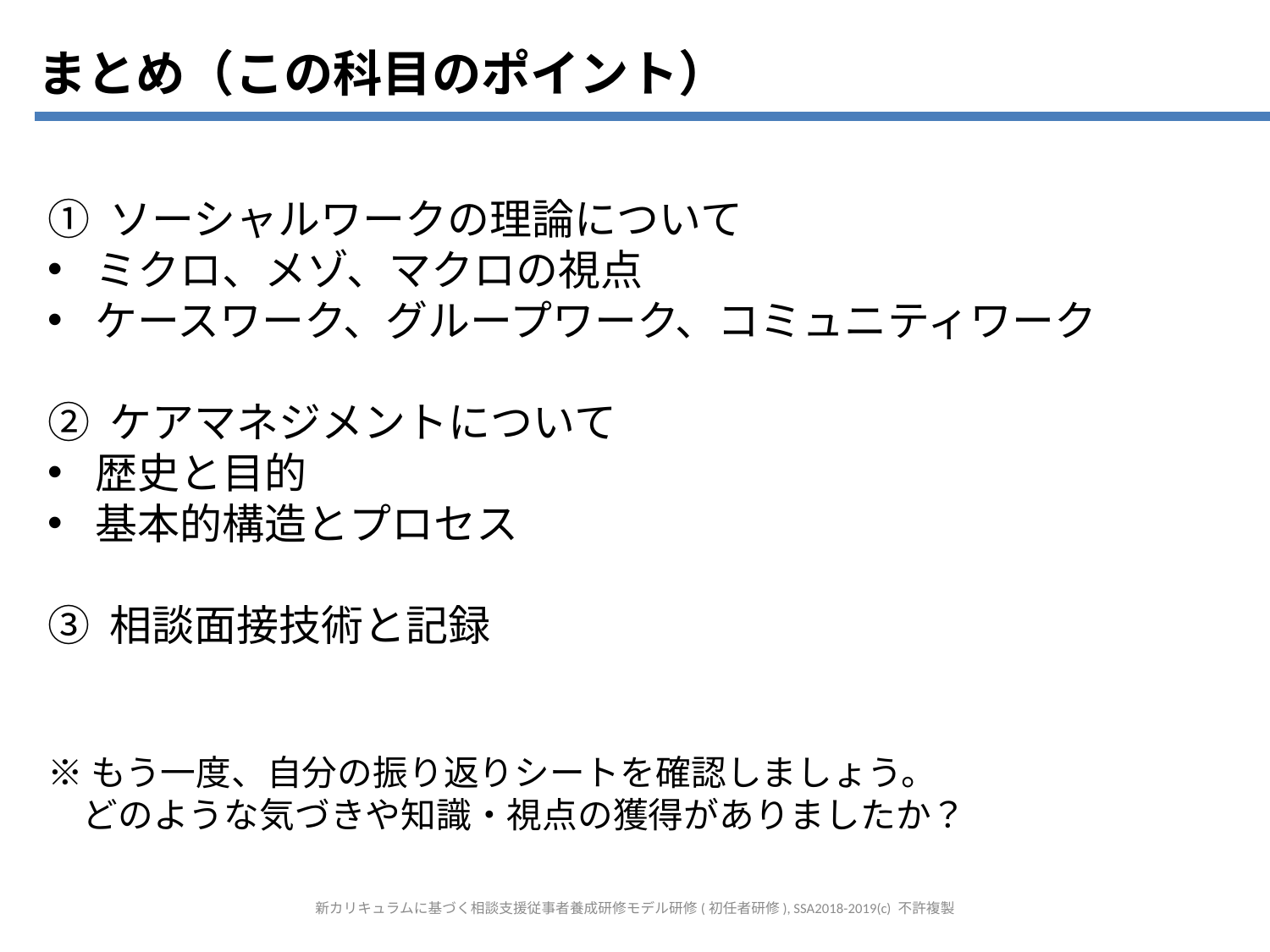

まとめ（この科目のポイント）
① ソーシャルワークの理論について
ミクロ、メゾ、マクロの視点
ケースワーク、グループワーク、コミュニティワーク

② ケアマネジメントについて
歴史と目的
基本的構造とプロセス

③ 相談面接技術と記録

※もう一度、自分の振り返りシートを確認しましょう。
　どのような気づきや知識・視点の獲得がありましたか？
新カリキュラムに基づく相談支援従事者養成研修モデル研修(初任者研修), SSA2018-2019(c) 不許複製